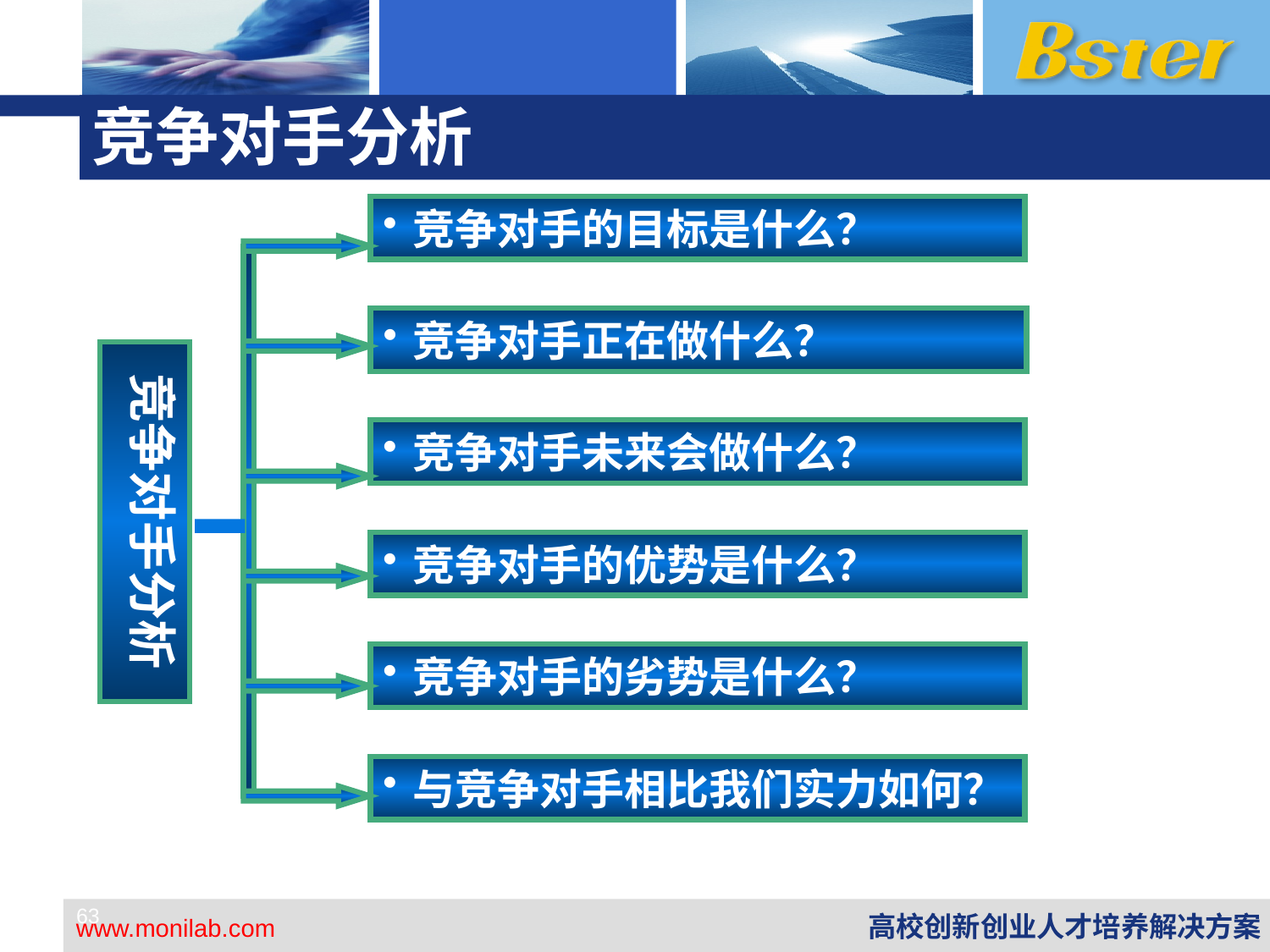

# 竞争对手分析
竞争对手的目标是什么？

竞争对手正在做什么？

竞争对手分析
竞争对手未来会做什么？

竞争对手的优势是什么？

竞争对手的劣势是什么？

与竞争对手相比我们实力如何？

63